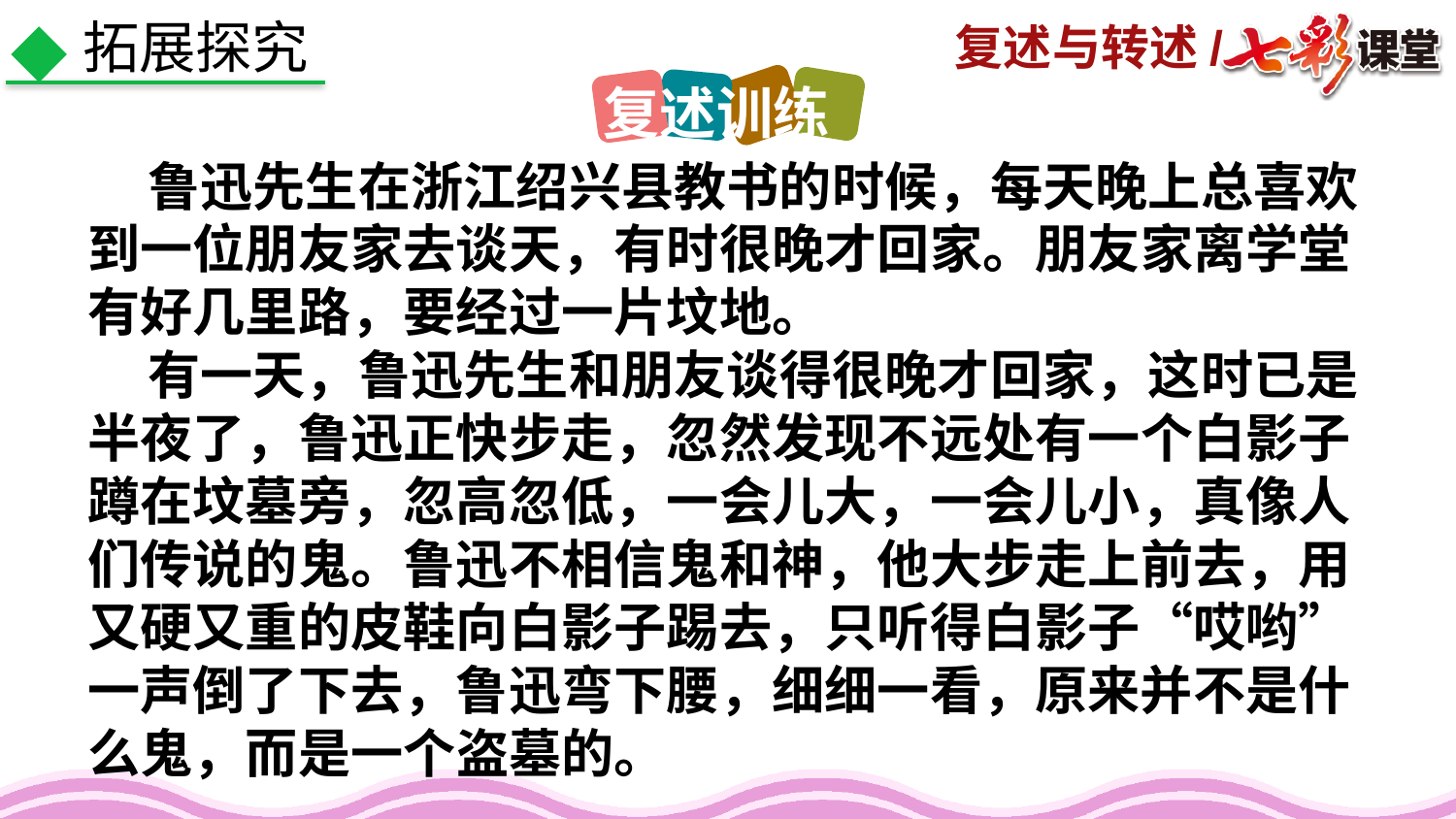

拓展探究

复述训练

    鲁迅先生在浙江绍兴县教书的时候，每天晚上总喜欢到一位朋友家去谈天，有时很晚才回家。朋友家离学堂有好几里路，要经过一片坟地。
    有一天，鲁迅先生和朋友谈得很晚才回家，这时已是半夜了，鲁迅正快步走，忽然发现不远处有一个白影子蹲在坟墓旁，忽高忽低，一会儿大，一会儿小，真像人们传说的鬼。鲁迅不相信鬼和神，他大步走上前去，用又硬又重的皮鞋向白影子踢去，只听得白影子“哎哟”一声倒了下去，鲁迅弯下腰，细细一看，原来并不是什么鬼，而是一个盗墓的。